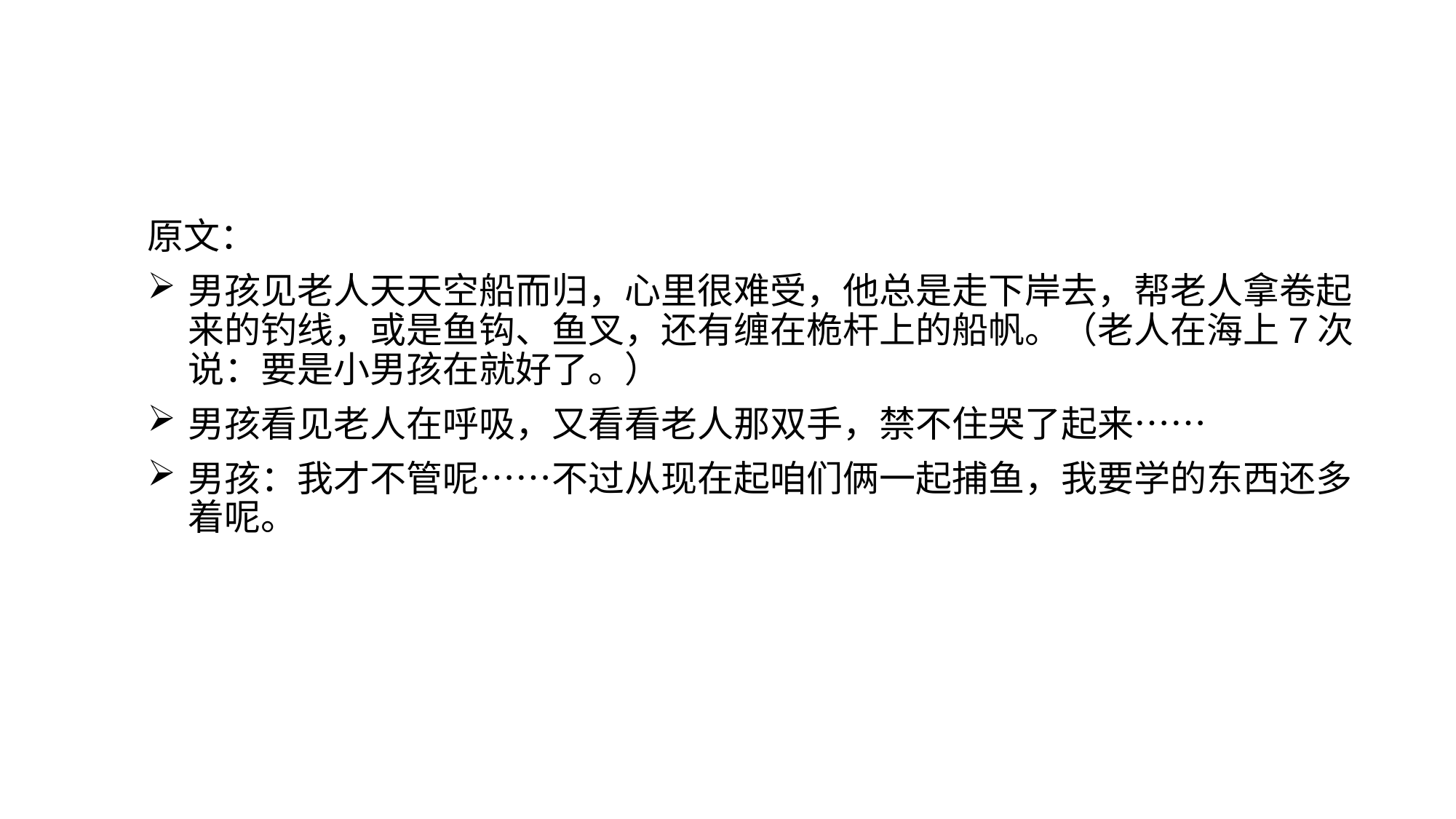

原文：
男孩见老人天天空船而归，心里很难受，他总是走下岸去，帮老人拿卷起来的钓线，或是鱼钩、鱼叉，还有缠在桅杆上的船帆。（老人在海上7次说：要是小男孩在就好了。）
男孩看见老人在呼吸，又看看老人那双手，禁不住哭了起来……
男孩：我才不管呢……不过从现在起咱们俩一起捕鱼，我要学的东西还多着呢。